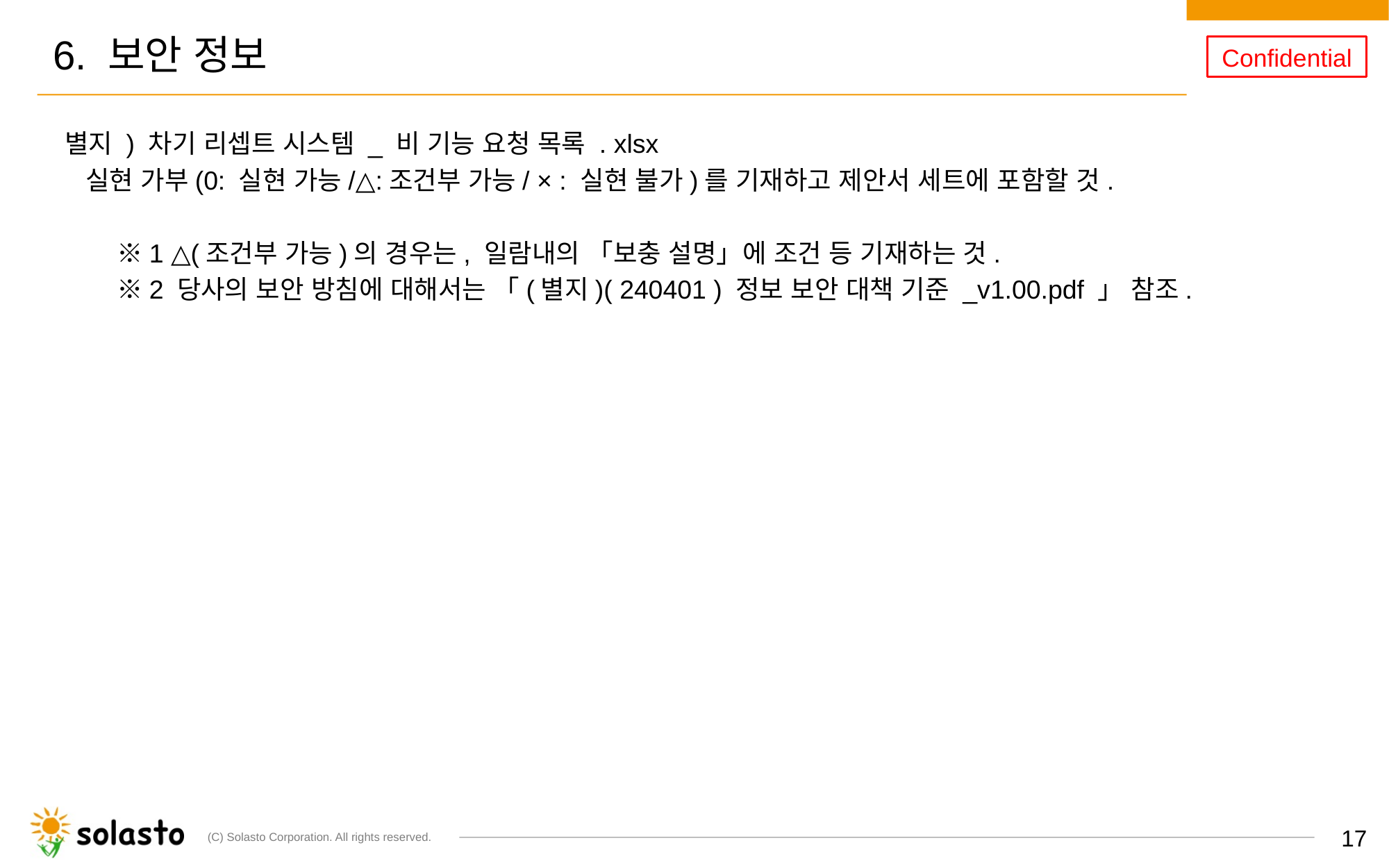

# 6. 보안 정보
별지 ) 차기 리셉트 시스템 _ 비 기능 요청 목록 . xlsx​
  실현 가부(0: 실현 가능/△:조건부 가능/ × : 실현 불가)를 기재하고 제안서 세트에 포함할 것.

　　※1 △(조건부 가능)의 경우는, 일람내의 「보충 설명」에 조건 등 기재하는 것.
　　※2 당사의 보안 방침에 대해서는 「(별지)( 240401 ) 정보 보안 대책 기준 _v1.00.pdf 」 참조.